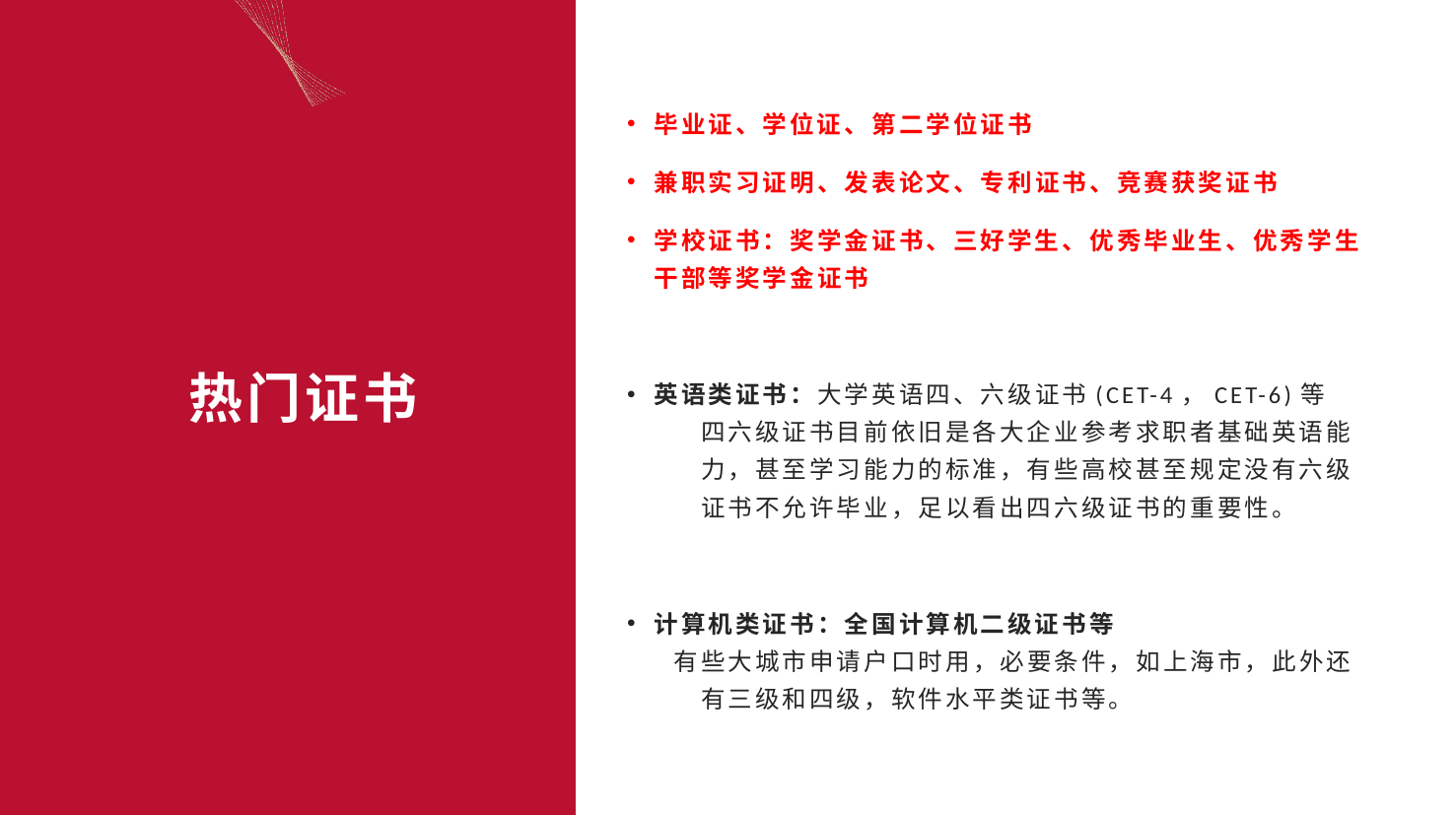

毕业证、学位证、第二学位证书
兼职实习证明、发表论文、专利证书、竞赛获奖证书
学校证书：奖学金证书、三好学生、优秀毕业生、优秀学生干部等奖学金证书

英语类证书：大学英语四、六级证书(CET-4，CET-6)等
四六级证书目前依旧是各大企业参考求职者基础英语能力，甚至学习能力的标准，有些高校甚至规定没有六级证书不允许毕业，足以看出四六级证书的重要性。

计算机类证书：全国计算机二级证书等
有些大城市申请户口时用，必要条件，如上海市，此外还有三级和四级，软件水平类证书等。

# 热门证书